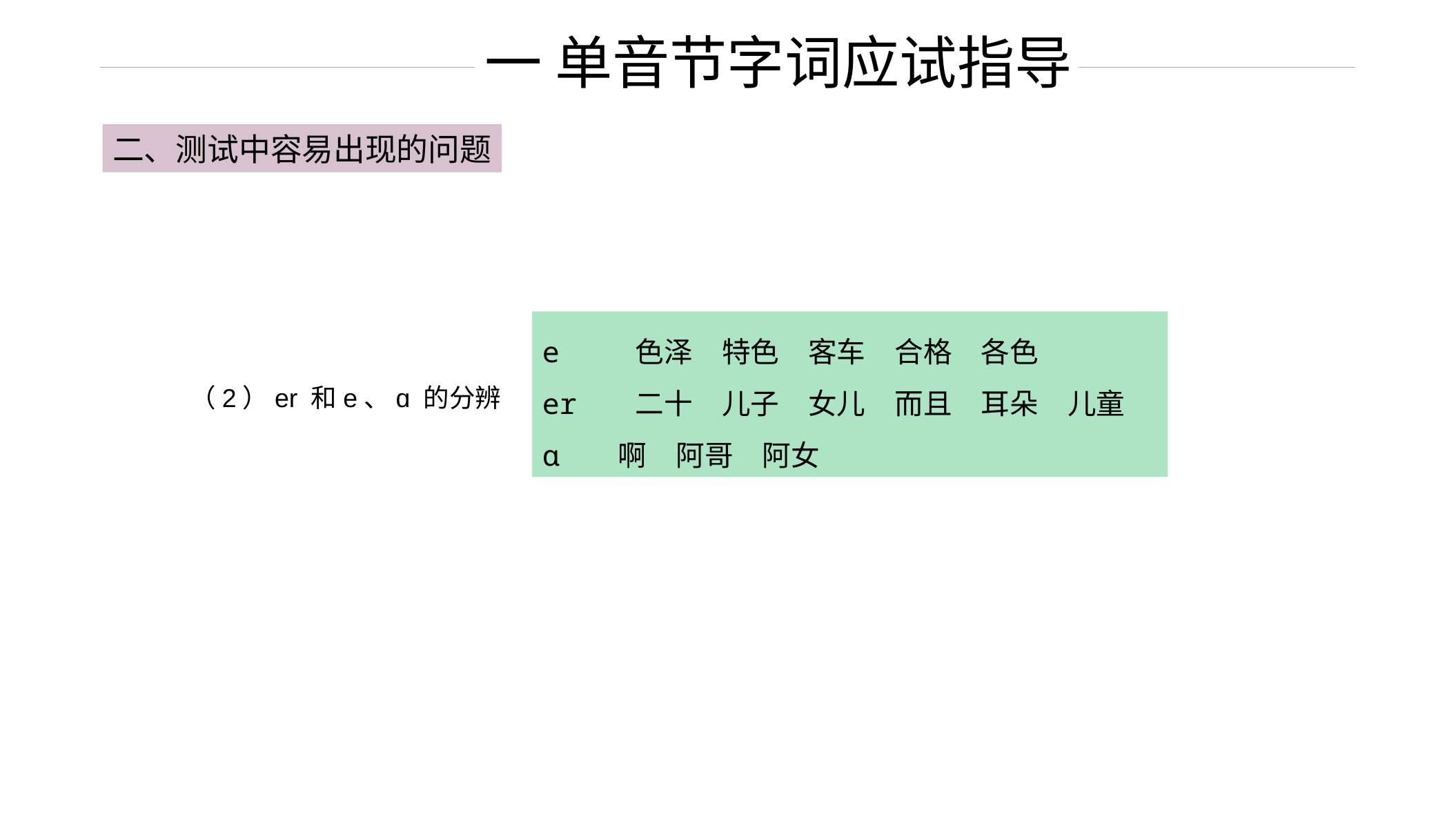

一 单音节字词应试指导
二、测试中容易出现的问题
e    色泽　特色　客车　合格　各色
er   二十　儿子　女儿　而且　耳朵　儿童
ɑ   啊　阿哥　阿女
（2）er 和e、ɑ 的分辨